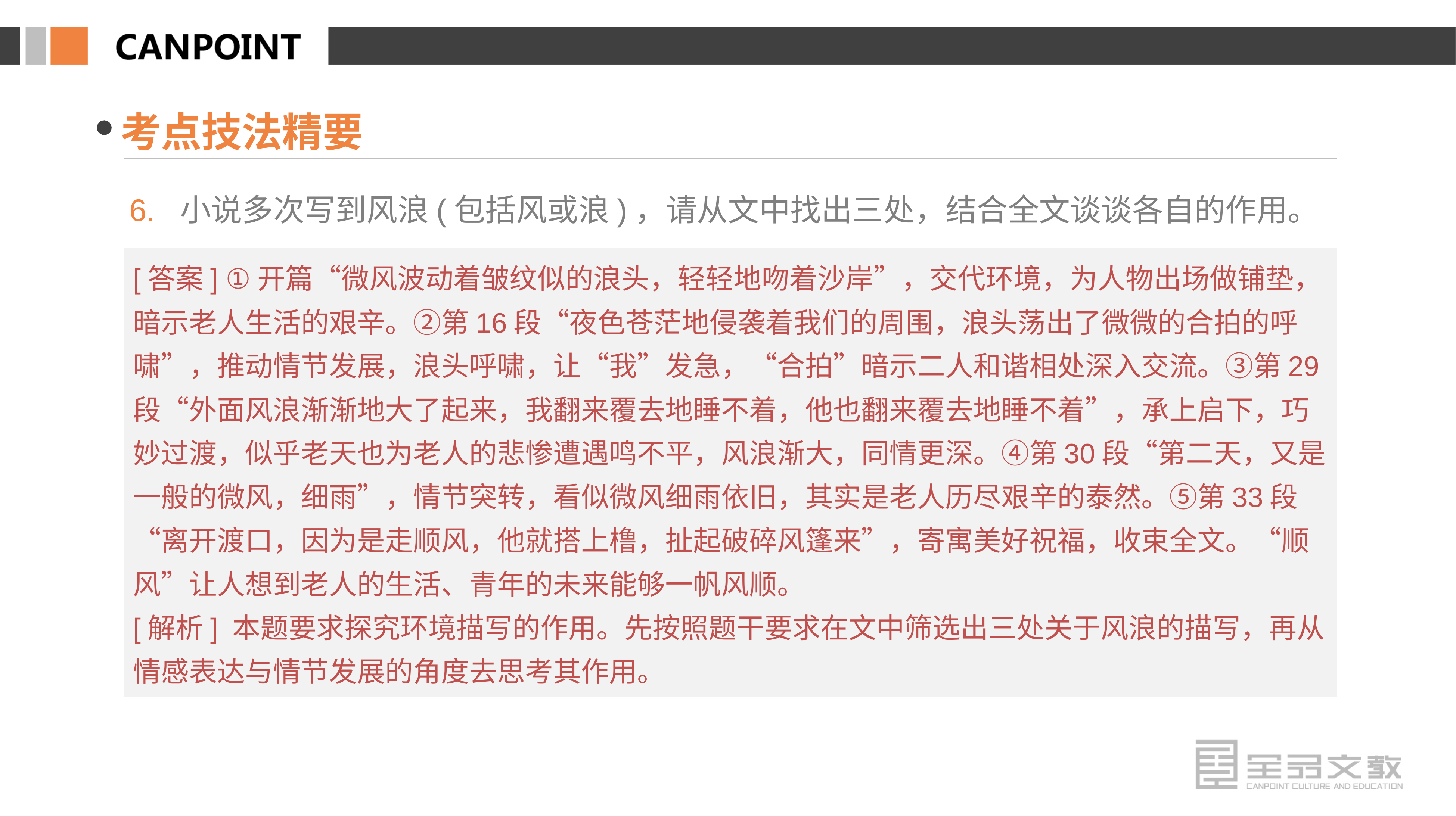

考点技法精要

6.  小说多次写到风浪(包括风或浪)，请从文中找出三处，结合全文谈谈各自的作用。

[答案] ①开篇“微风波动着皱纹似的浪头，轻轻地吻着沙岸”，交代环境，为人物出场做铺垫，暗示老人生活的艰辛。②第16段“夜色苍茫地侵袭着我们的周围，浪头荡出了微微的合拍的呼啸”，推动情节发展，浪头呼啸，让“我”发急，“合拍”暗示二人和谐相处深入交流。③第29段“外面风浪渐渐地大了起来，我翻来覆去地睡不着，他也翻来覆去地睡不着”，承上启下，巧妙过渡，似乎老天也为老人的悲惨遭遇鸣不平，风浪渐大，同情更深。④第30段“第二天，又是一般的微风，细雨”，情节突转，看似微风细雨依旧，其实是老人历尽艰辛的泰然。⑤第33段“离开渡口，因为是走顺风，他就搭上橹，扯起破碎风篷来”，寄寓美好祝福，收束全文。“顺风”让人想到老人的生活、青年的未来能够一帆风顺。
[解析] 本题要求探究环境描写的作用。先按照题干要求在文中筛选出三处关于风浪的描写，再从情感表达与情节发展的角度去思考其作用。